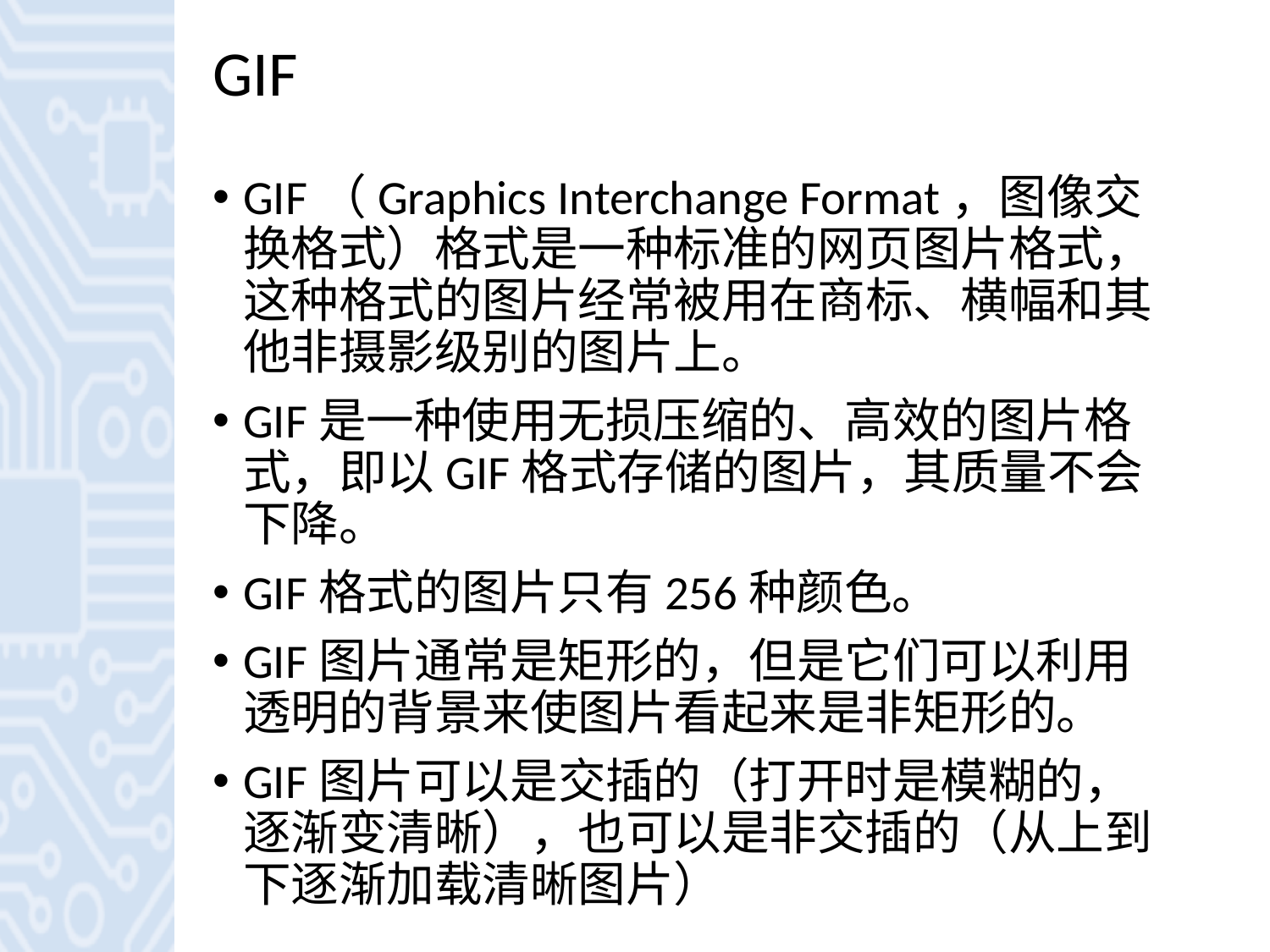

# GIF
GIF（Graphics Interchange Format，图像交换格式）格式是一种标准的网页图片格式，这种格式的图片经常被用在商标、横幅和其他非摄影级别的图片上。
GIF是一种使用无损压缩的、高效的图片格式，即以GIF格式存储的图片，其质量不会下降。
GIF格式的图片只有256种颜色。
GIF图片通常是矩形的，但是它们可以利用透明的背景来使图片看起来是非矩形的。
GIF图片可以是交插的（打开时是模糊的，逐渐变清晰），也可以是非交插的（从上到下逐渐加载清晰图片）